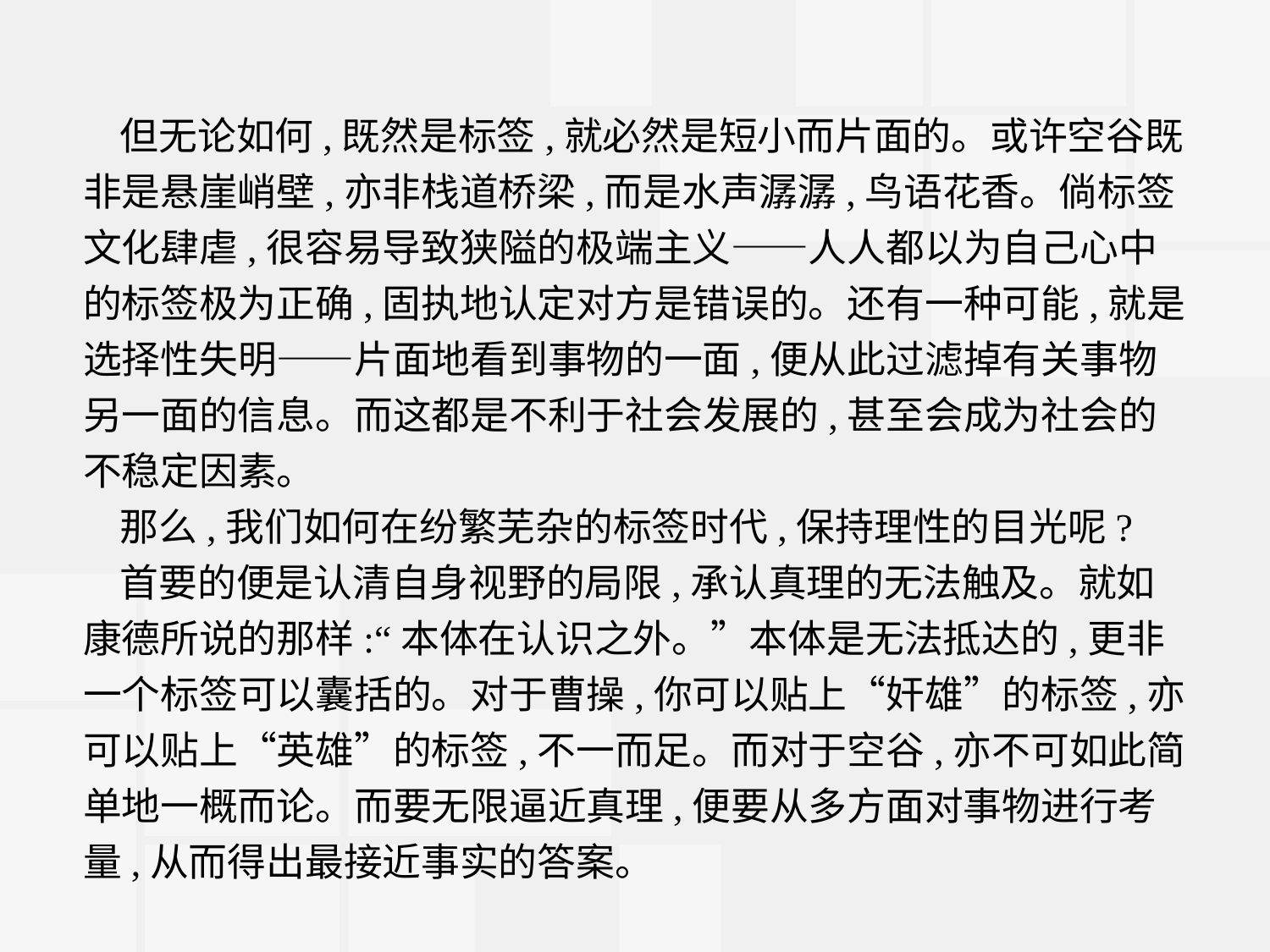

但无论如何,既然是标签,就必然是短小而片面的。或许空谷既非是悬崖峭壁,亦非栈道桥梁,而是水声潺潺,鸟语花香。倘标签文化肆虐,很容易导致狭隘的极端主义——人人都以为自己心中的标签极为正确,固执地认定对方是错误的。还有一种可能,就是选择性失明——片面地看到事物的一面,便从此过滤掉有关事物另一面的信息。而这都是不利于社会发展的,甚至会成为社会的不稳定因素。
那么,我们如何在纷繁芜杂的标签时代,保持理性的目光呢?
首要的便是认清自身视野的局限,承认真理的无法触及。就如康德所说的那样:“本体在认识之外。”本体是无法抵达的,更非一个标签可以囊括的。对于曹操,你可以贴上“奸雄”的标签,亦可以贴上“英雄”的标签,不一而足。而对于空谷,亦不可如此简单地一概而论。而要无限逼近真理,便要从多方面对事物进行考量,从而得出最接近事实的答案。